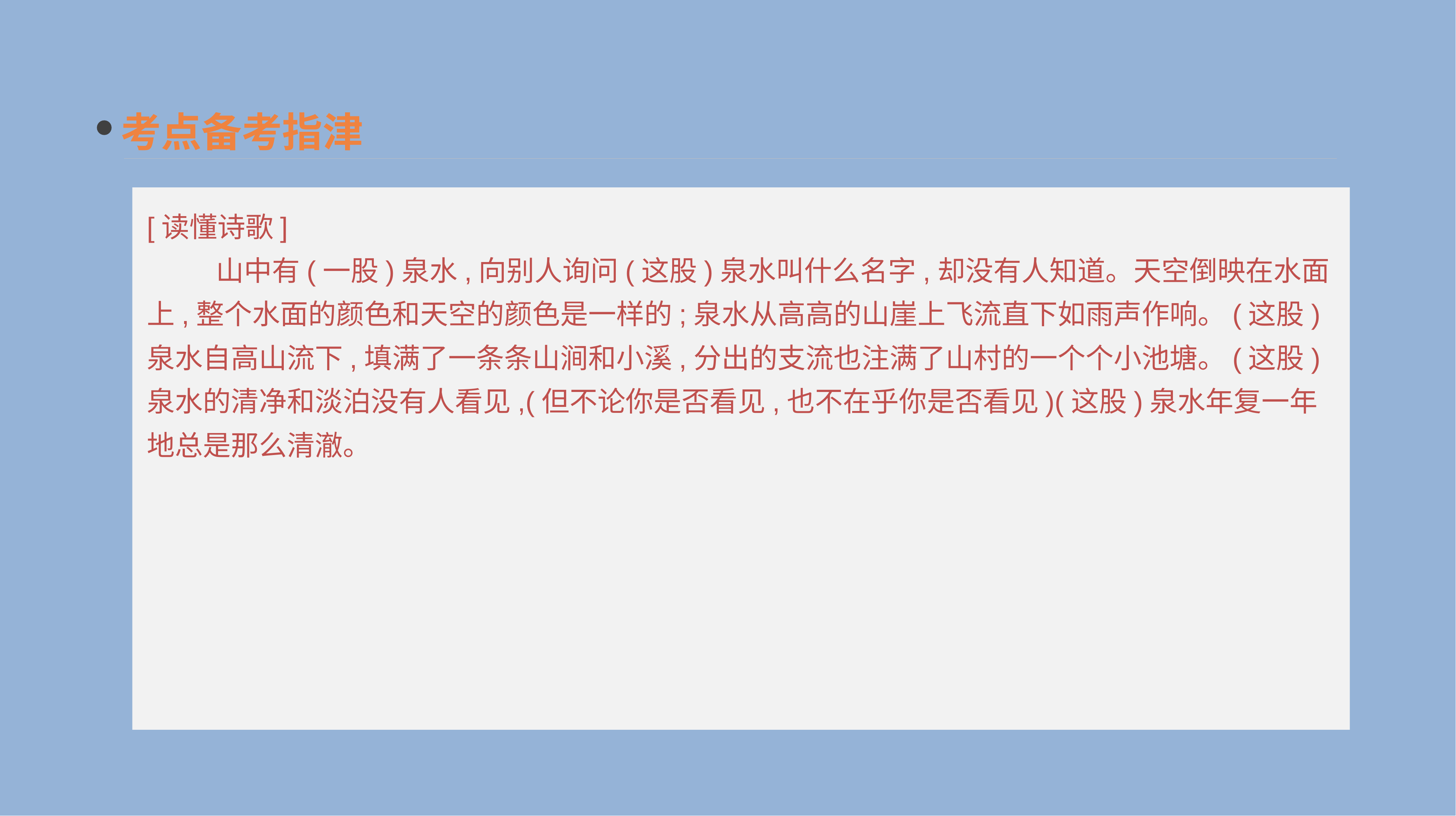

考点备考指津

[读懂诗歌]
 　　山中有(一股)泉水,向别人询问(这股)泉水叫什么名字,却没有人知道。天空倒映在水面上,整个水面的颜色和天空的颜色是一样的;泉水从高高的山崖上飞流直下如雨声作响。(这股)泉水自高山流下,填满了一条条山涧和小溪,分出的支流也注满了山村的一个个小池塘。(这股)泉水的清净和淡泊没有人看见,(但不论你是否看见,也不在乎你是否看见)(这股)泉水年复一年地总是那么清澈。